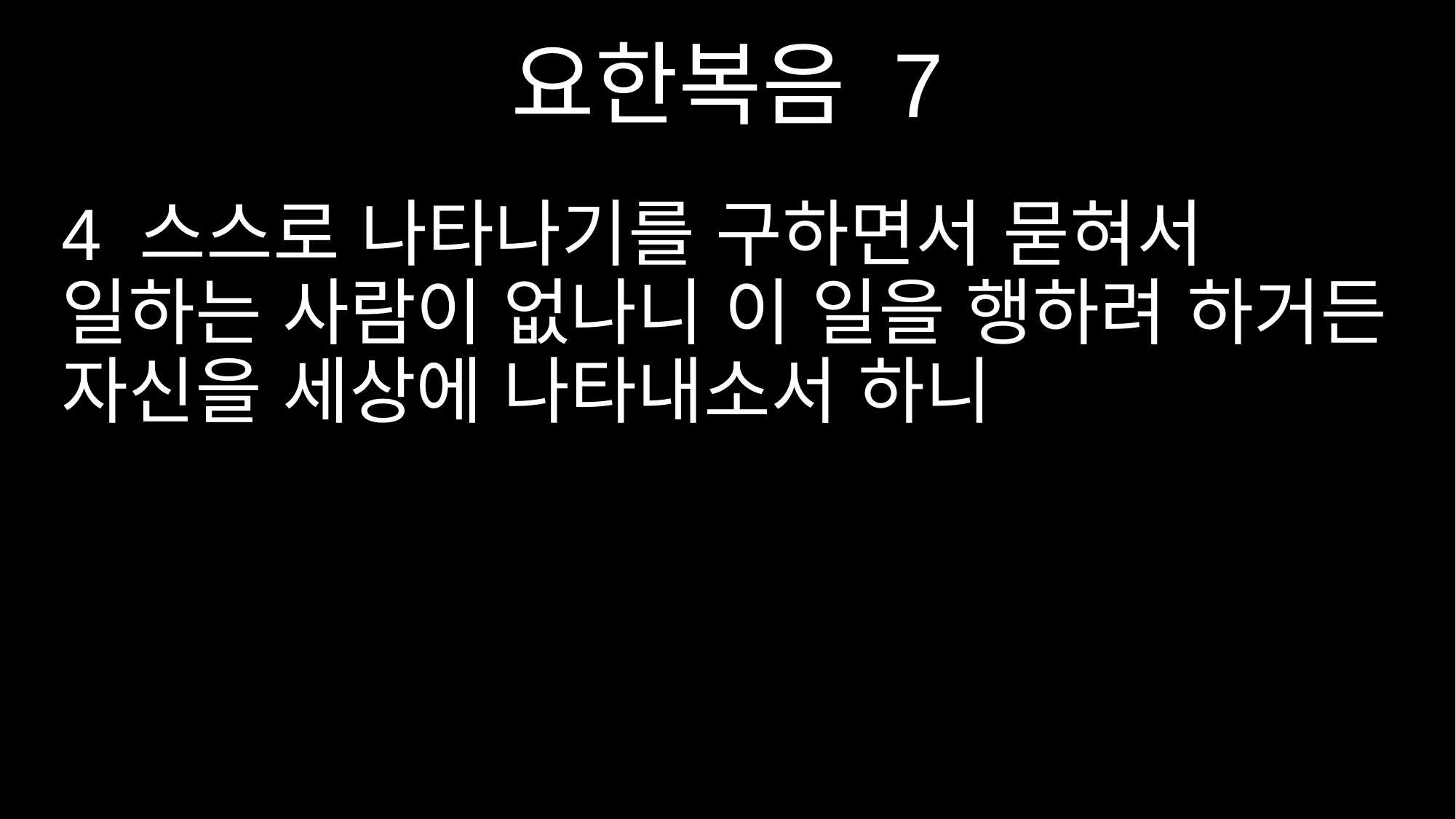

요한복음 7
4 스스로 나타나기를 구하면서 묻혀서 일하는 사람이 없나니 이 일을 행하려 하거든 자신을 세상에 나타내소서 하니